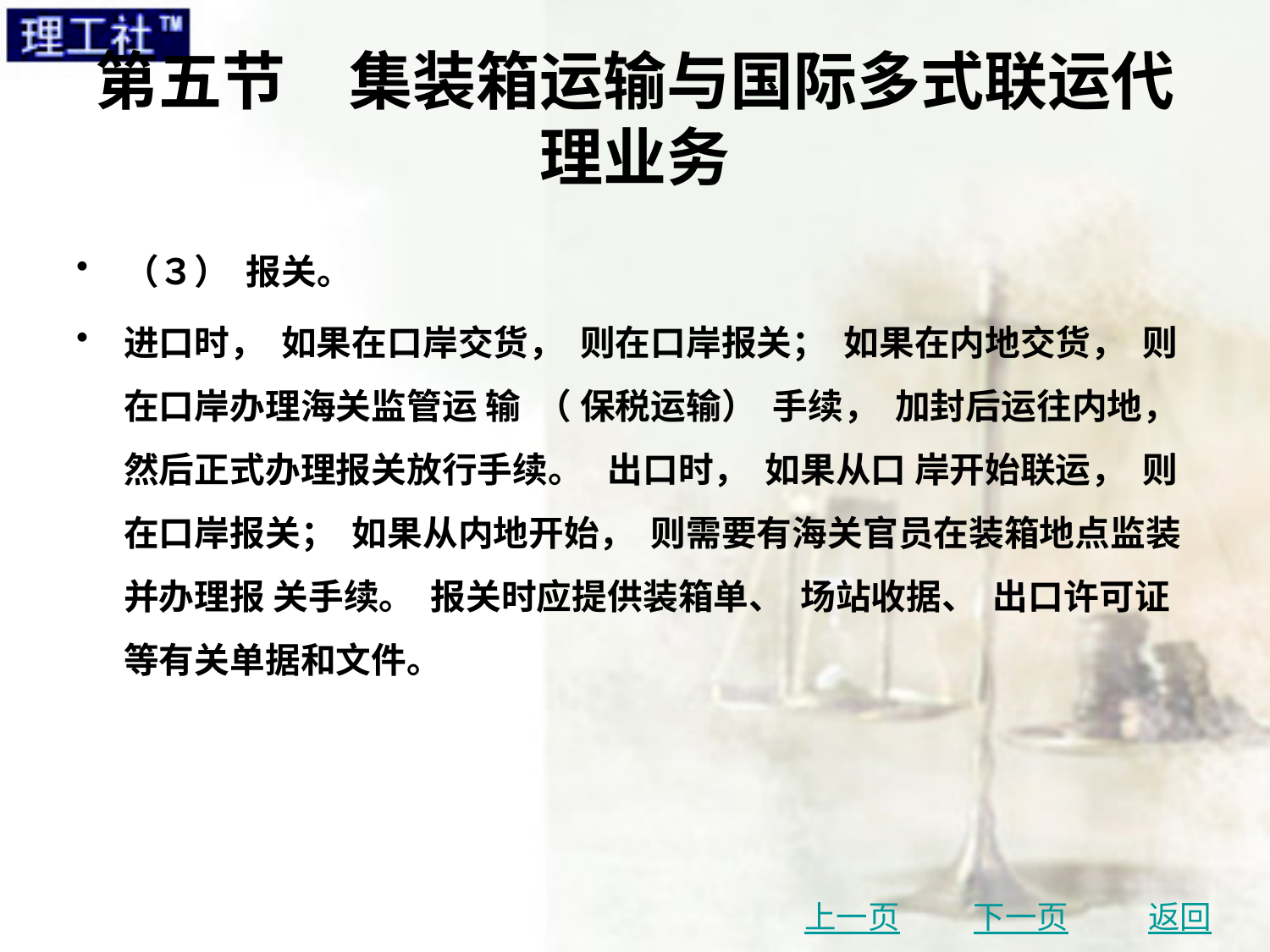

# 第五节　集装箱运输与国际多式联运代理业务
（３）  报关。
进口时，  如果在口岸交货，  则在口岸报关；  如果在内地交货，  则在口岸办理海关监管运 输  （ 保税运输）  手续，  加封后运往内地，  然后正式办理报关放行手续。   出口时，  如果从口 岸开始联运，  则在口岸报关；  如果从内地开始，  则需要有海关官员在装箱地点监装并办理报 关手续。  报关时应提供装箱单、  场站收据、  出口许可证等有关单据和文件。

上一页
下一页
返回